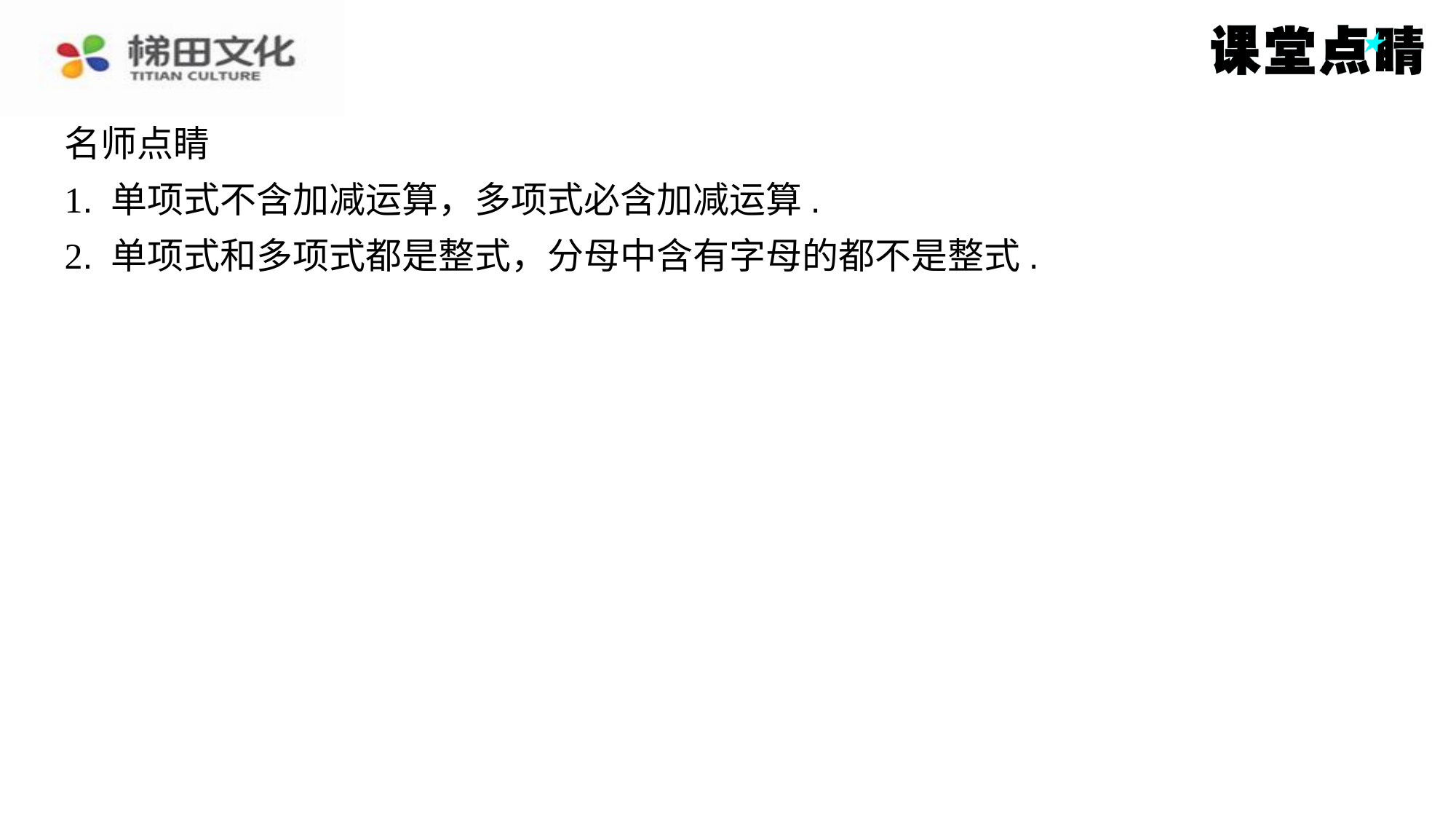

名师点睛
1. 单项式不含加减运算，多项式必含加减运算.
2. 单项式和多项式都是整式，分母中含有字母的都不是整式.